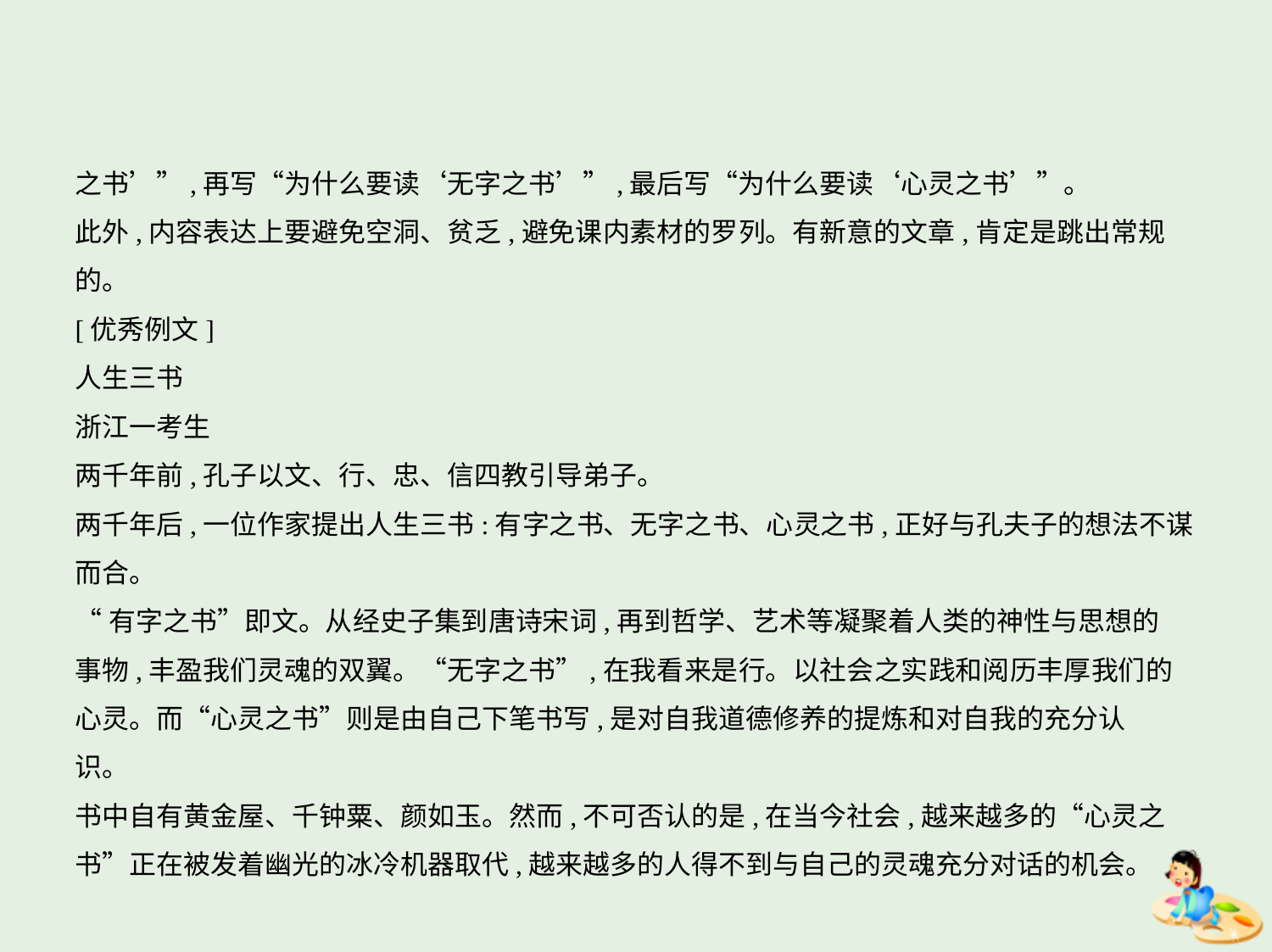

之书’”,再写“为什么要读‘无字之书’”,最后写“为什么要读‘心灵之书’”。
此外,内容表达上要避免空洞、贫乏,避免课内素材的罗列。有新意的文章,肯定是跳出常规的。
[优秀例文]
人生三书
浙江一考生
两千年前,孔子以文、行、忠、信四教引导弟子。
两千年后,一位作家提出人生三书:有字之书、无字之书、心灵之书,正好与孔夫子的想法不谋
而合。
“有字之书”即文。从经史子集到唐诗宋词,再到哲学、艺术等凝聚着人类的神性与思想的
事物,丰盈我们灵魂的双翼。“无字之书”,在我看来是行。以社会之实践和阅历丰厚我们的
心灵。而“心灵之书”则是由自己下笔书写,是对自我道德修养的提炼和对自我的充分认
识。
书中自有黄金屋、千钟粟、颜如玉。然而,不可否认的是,在当今社会,越来越多的“心灵之
书”正在被发着幽光的冰冷机器取代,越来越多的人得不到与自己的灵魂充分对话的机会。